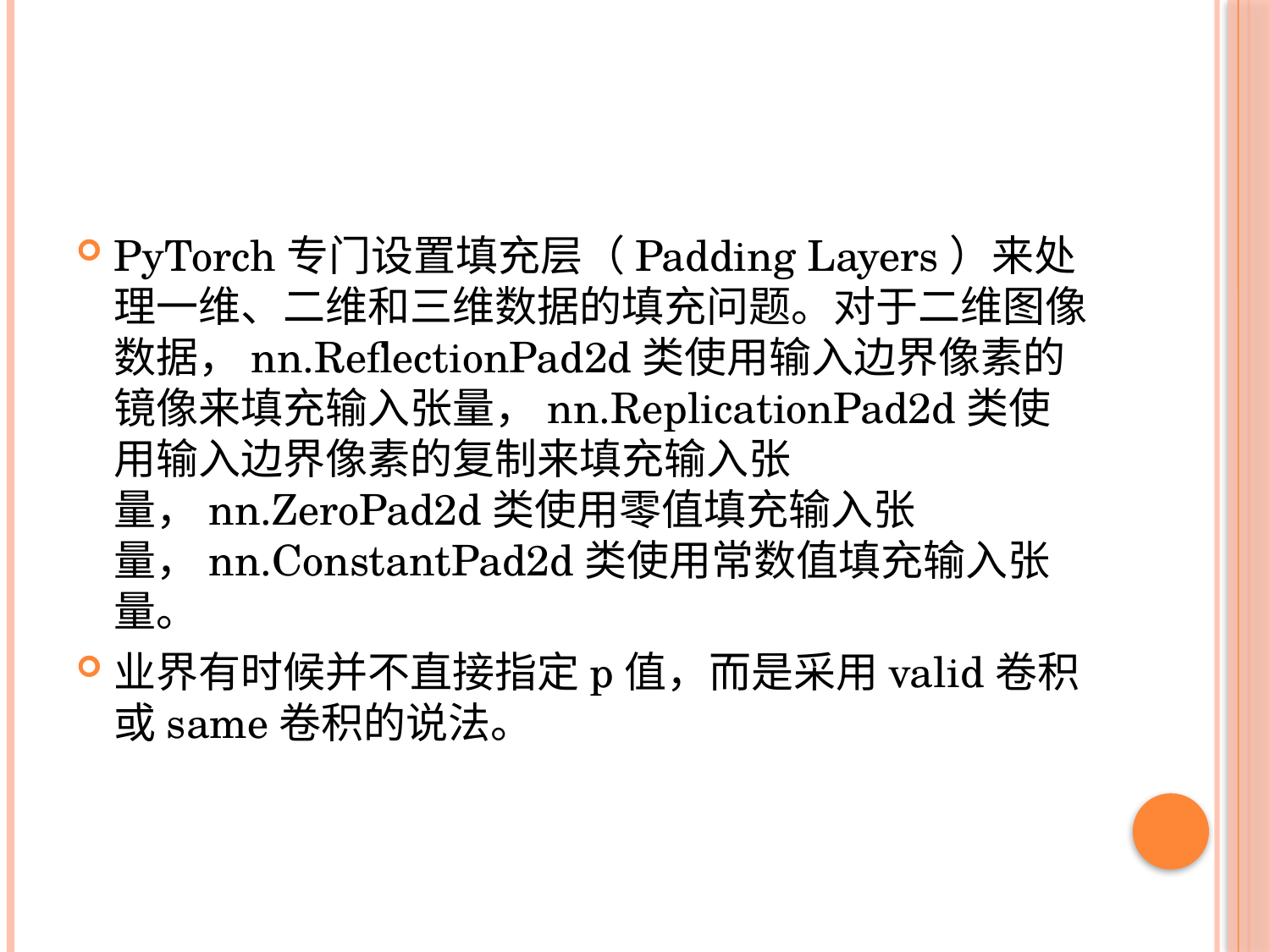

#
PyTorch专门设置填充层（Padding Layers）来处理一维、二维和三维数据的填充问题。对于二维图像数据，nn.ReflectionPad2d类使用输入边界像素的镜像来填充输入张量，nn.ReplicationPad2d类使用输入边界像素的复制来填充输入张量，nn.ZeroPad2d类使用零值填充输入张量，nn.ConstantPad2d类使用常数值填充输入张量。
业界有时候并不直接指定p值，而是采用valid卷积或same卷积的说法。